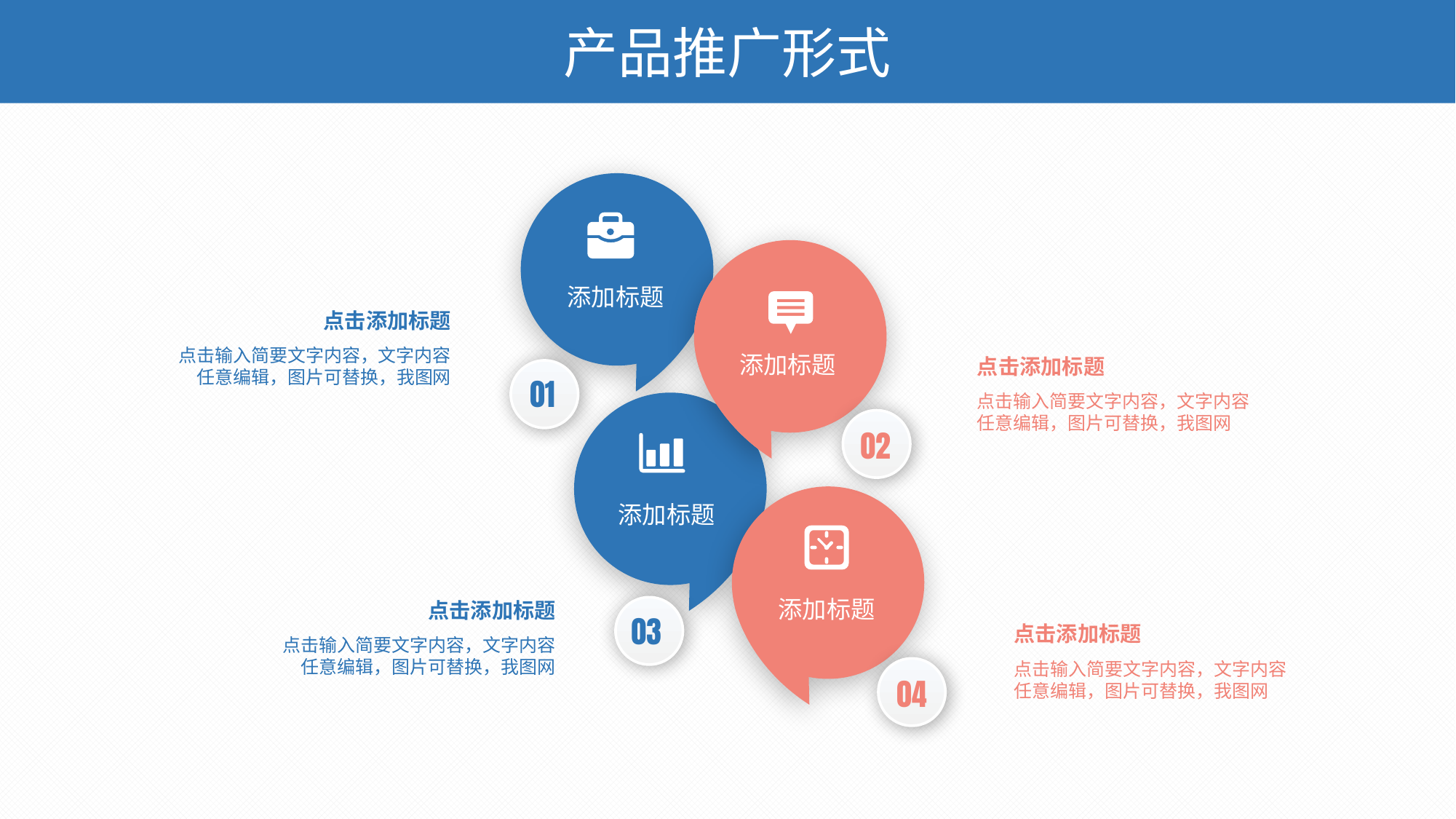

产品推广形式

添加标题

添加标题
点击添加标题
点击输入简要文字内容，文字内容任意编辑，图片可替换，我图网
点击添加标题
点击输入简要文字内容，文字内容任意编辑，图片可替换，我图网

01

02

添加标题

添加标题
点击添加标题
点击输入简要文字内容，文字内容任意编辑，图片可替换，我图网

03
点击添加标题
点击输入简要文字内容，文字内容任意编辑，图片可替换，我图网

04